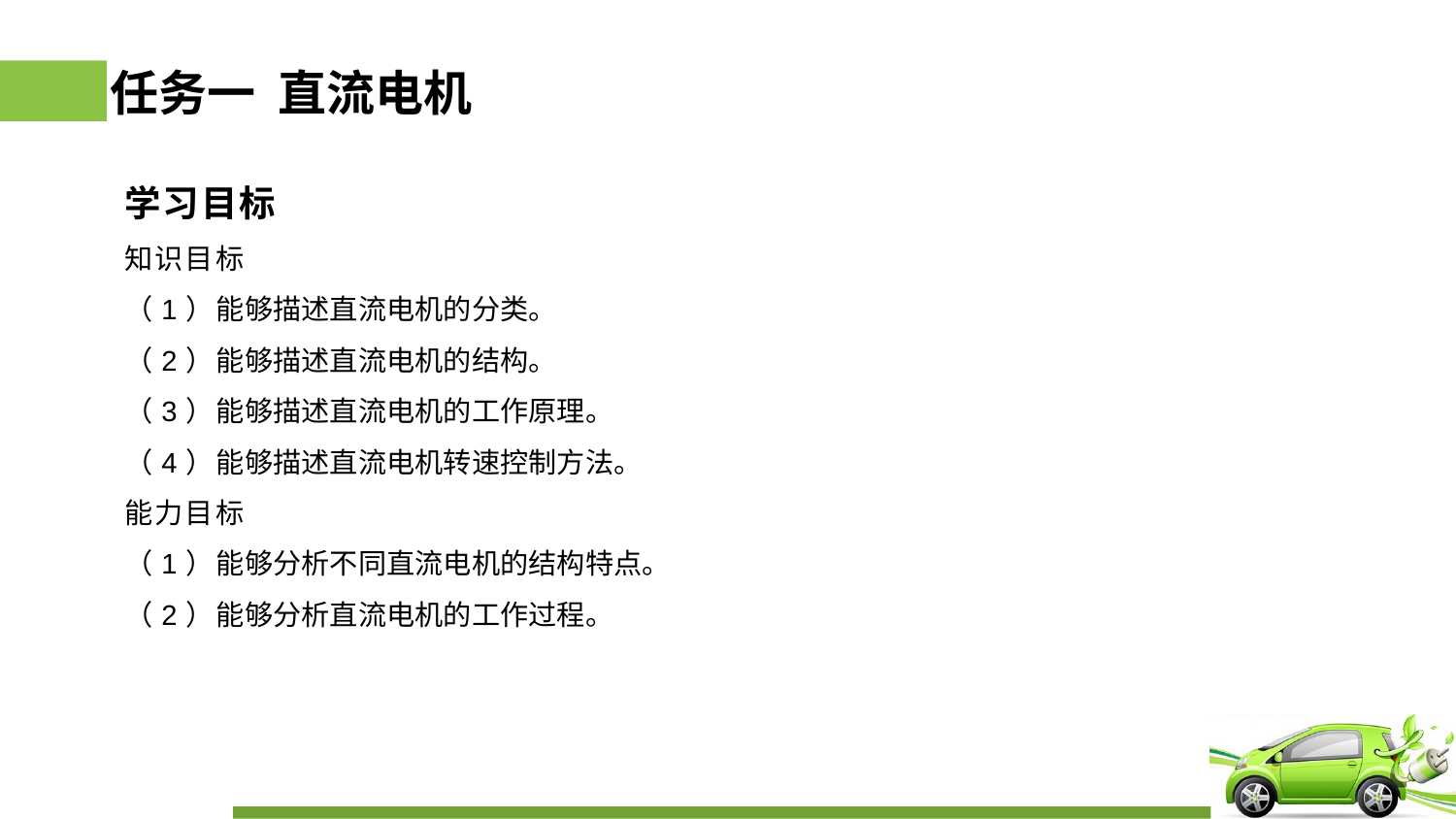

# 任务一  直流电机
学习目标
知识目标
（1）能够描述直流电机的分类。
（2）能够描述直流电机的结构。
（3）能够描述直流电机的工作原理。
（4）能够描述直流电机转速控制方法。
能力目标
（1）能够分析不同直流电机的结构特点。
（2）能够分析直流电机的工作过程。